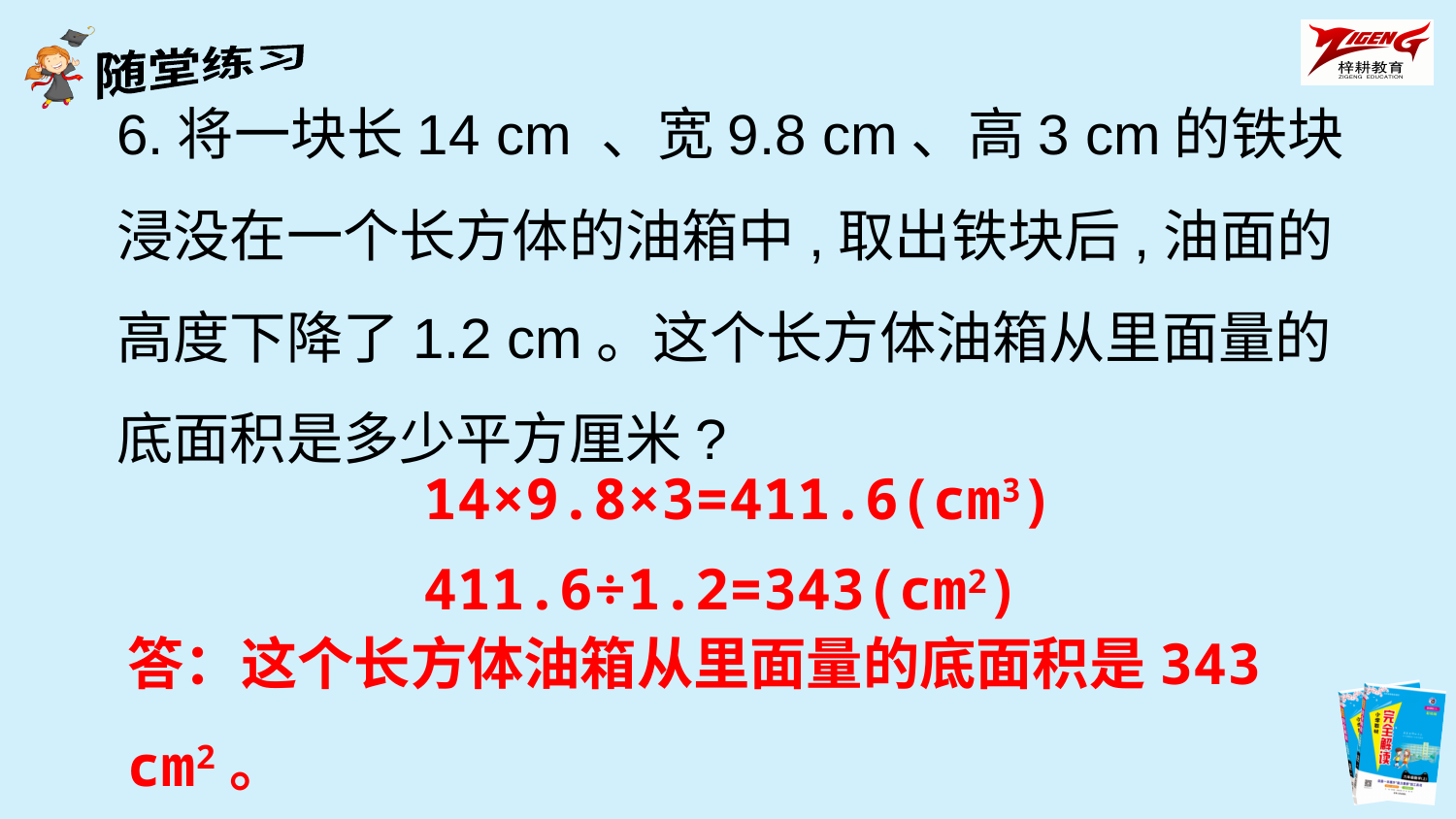

6.将一块长14 cm 、宽9.8 cm、高3 cm的铁块浸没在一个长方体的油箱中,取出铁块后,油面的高度下降了1.2 cm。这个长方体油箱从里面量的底面积是多少平方厘米?
14×9.8×3=411.6(cm3)
411.6÷1.2=343(cm2)
答：这个长方体油箱从里面量的底面积是343 cm2。